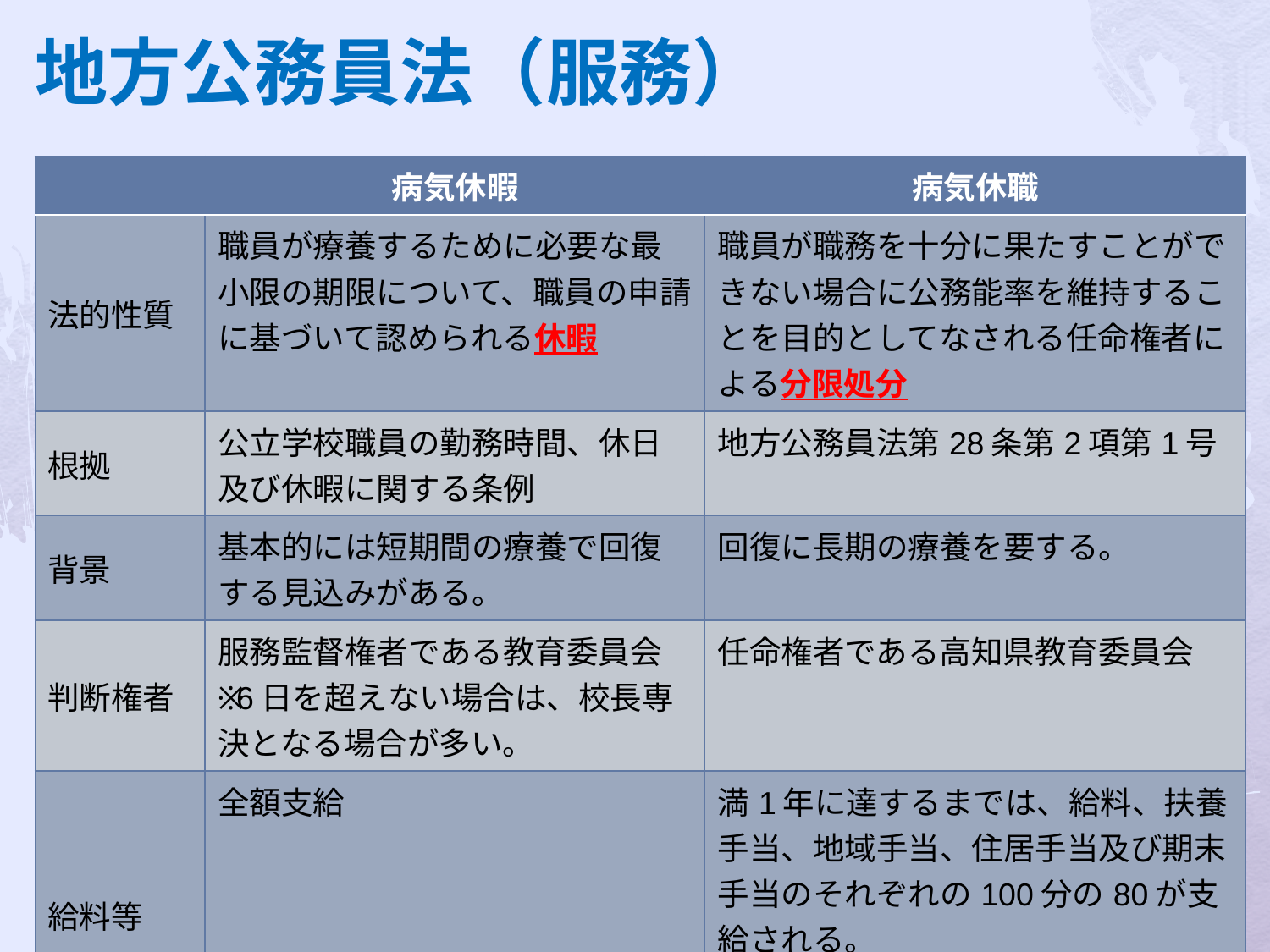

地方公務員法（服務）
|  | 病気休暇 | 病気休職 |
| --- | --- | --- |
| 法的性質 | 職員が療養するために必要な最小限の期限について、職員の申請に基づいて認められる休暇 | 職員が職務を十分に果たすことができない場合に公務能率を維持することを目的としてなされる任命権者による分限処分 |
| 根拠 | 公立学校職員の勤務時間、休日及び休暇に関する条例 | 地方公務員法第28条第2項第1号 |
| 背景 | 基本的には短期間の療養で回復する見込みがある。 | 回復に長期の療養を要する。 |
| 判断権者 | 服務監督権者である教育委員会 ※6日を超えない場合は、校長専決となる場合が多い。 | 任命権者である高知県教育委員会 |
| 給料等 | 全額支給 | 満1年に達するまでは、給料、扶養手当、地域手当、住居手当及び期末手当のそれぞれの100分の80が支給される。 共済組合から傷病手当金が支給される。給料の約2/3 |